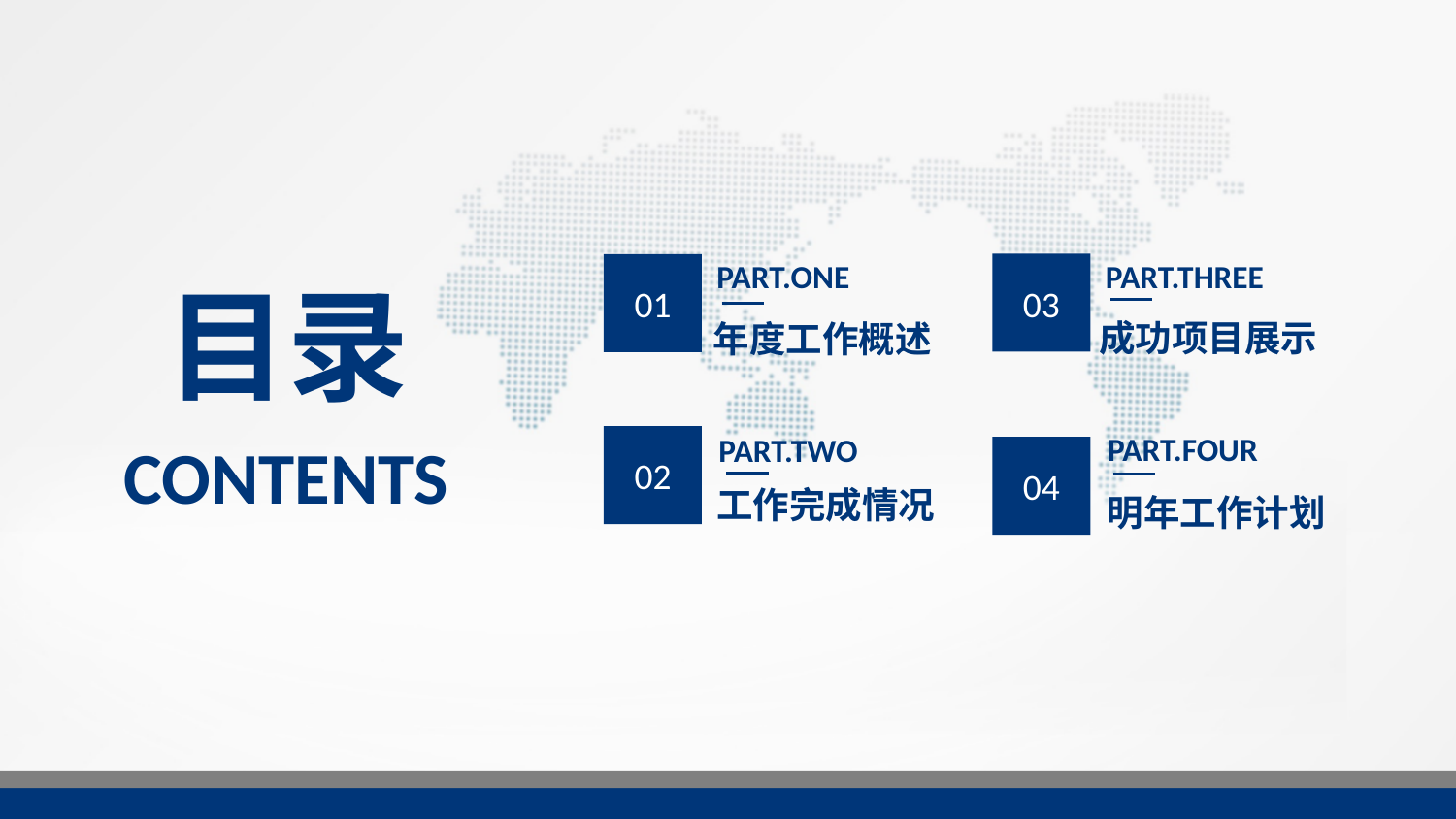

PART.ONE
01
年度工作概述
PART.THREE
03
成功项目展示
目录
PART.FOUR
04
明年工作计划
PART.TWO
02
工作完成情况
CONTENTS